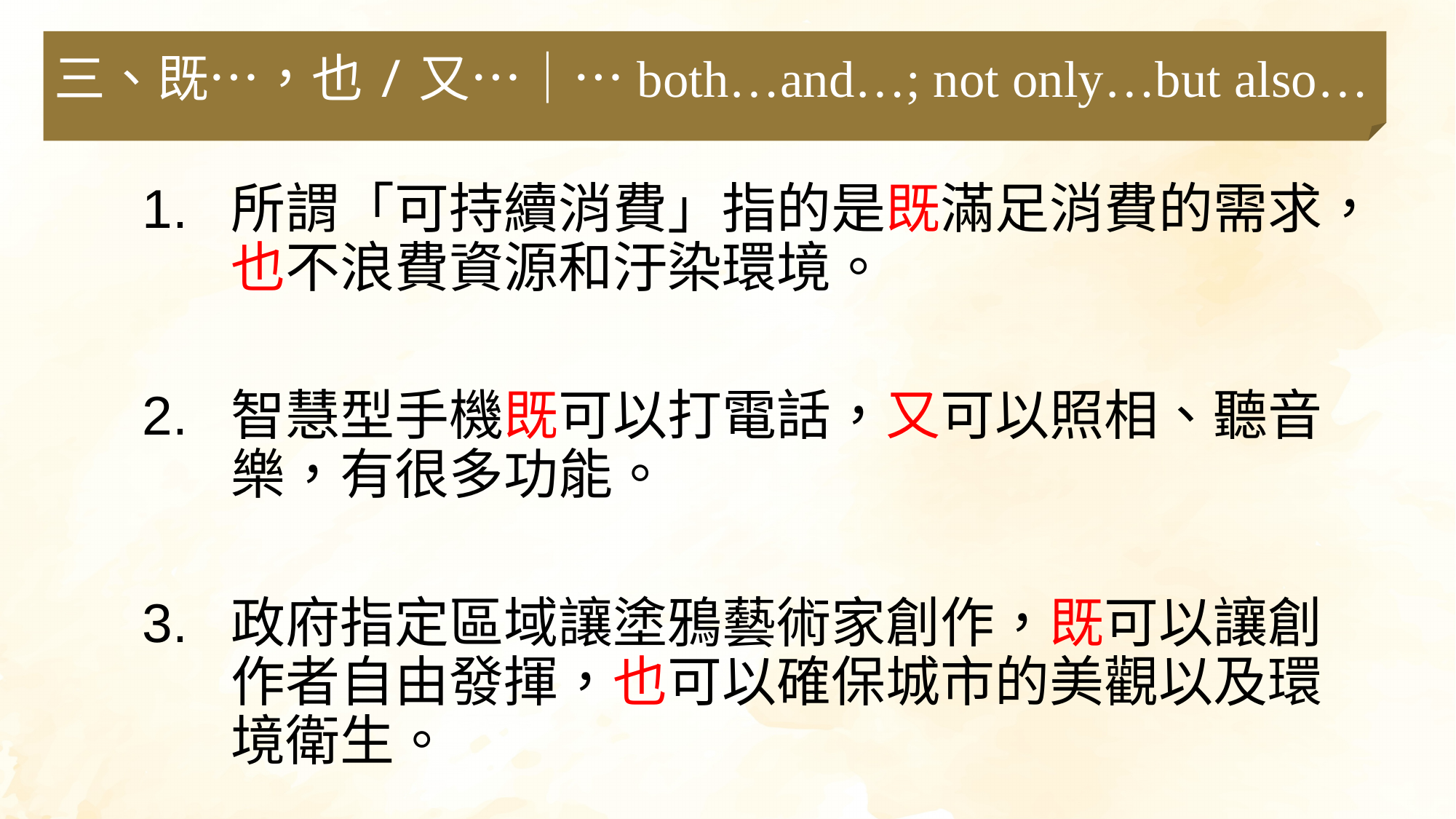

三、既…，也/又…｜…both…and…; not only…but also…
所謂「可持續消費」指的是既滿足消費的需求，也不浪費資源和汙染環境。

智慧型手機既可以打電話，又可以照相、聽音樂，有很多功能。

政府指定區域讓塗鴉藝術家創作，既可以讓創作者自由發揮，也可以確保城市的美觀以及環境衛生。